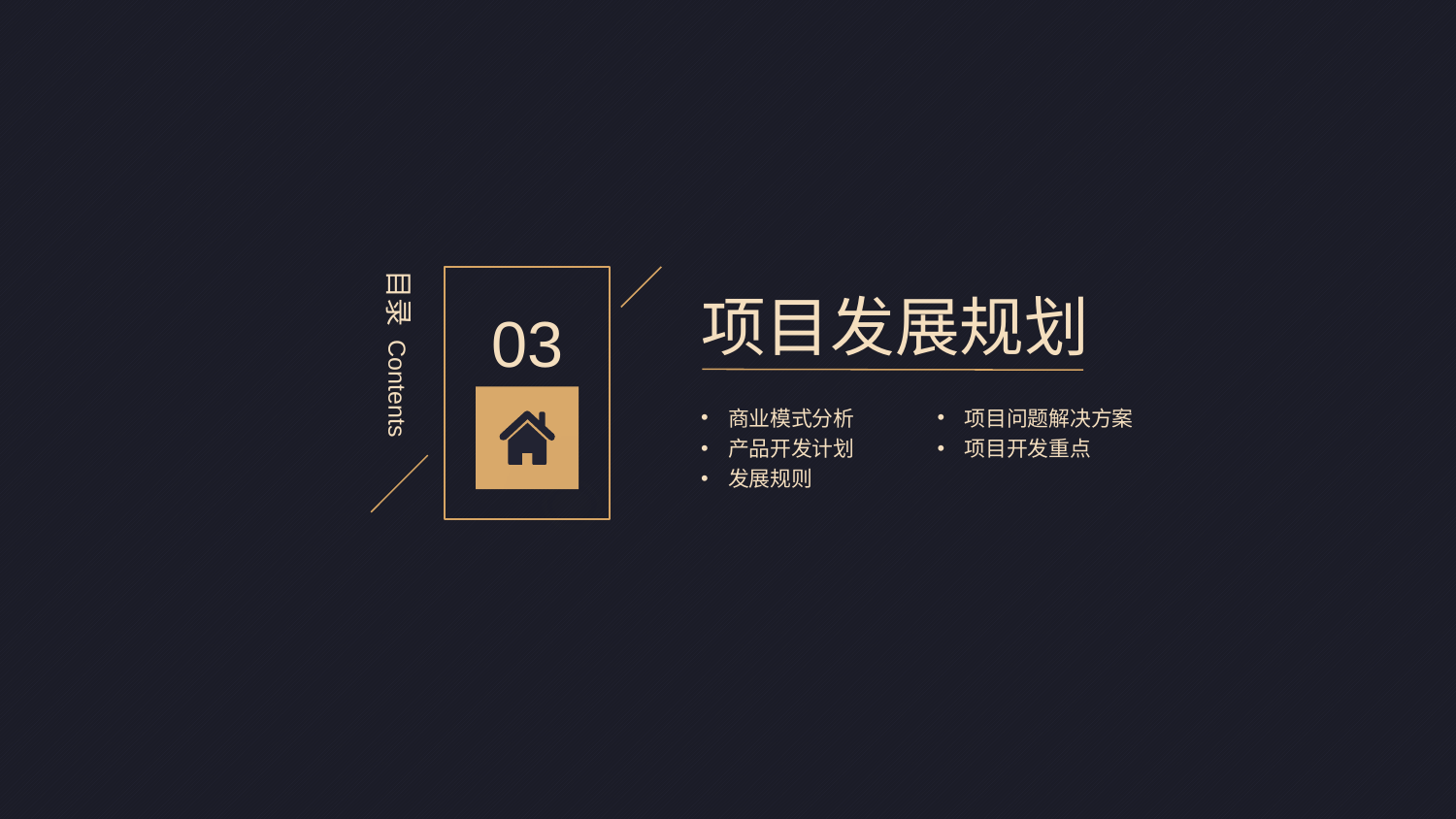

项目发展规划
03
目录 Contents

商业模式分析
产品开发计划
发展规则
项目问题解决方案
项目开发重点